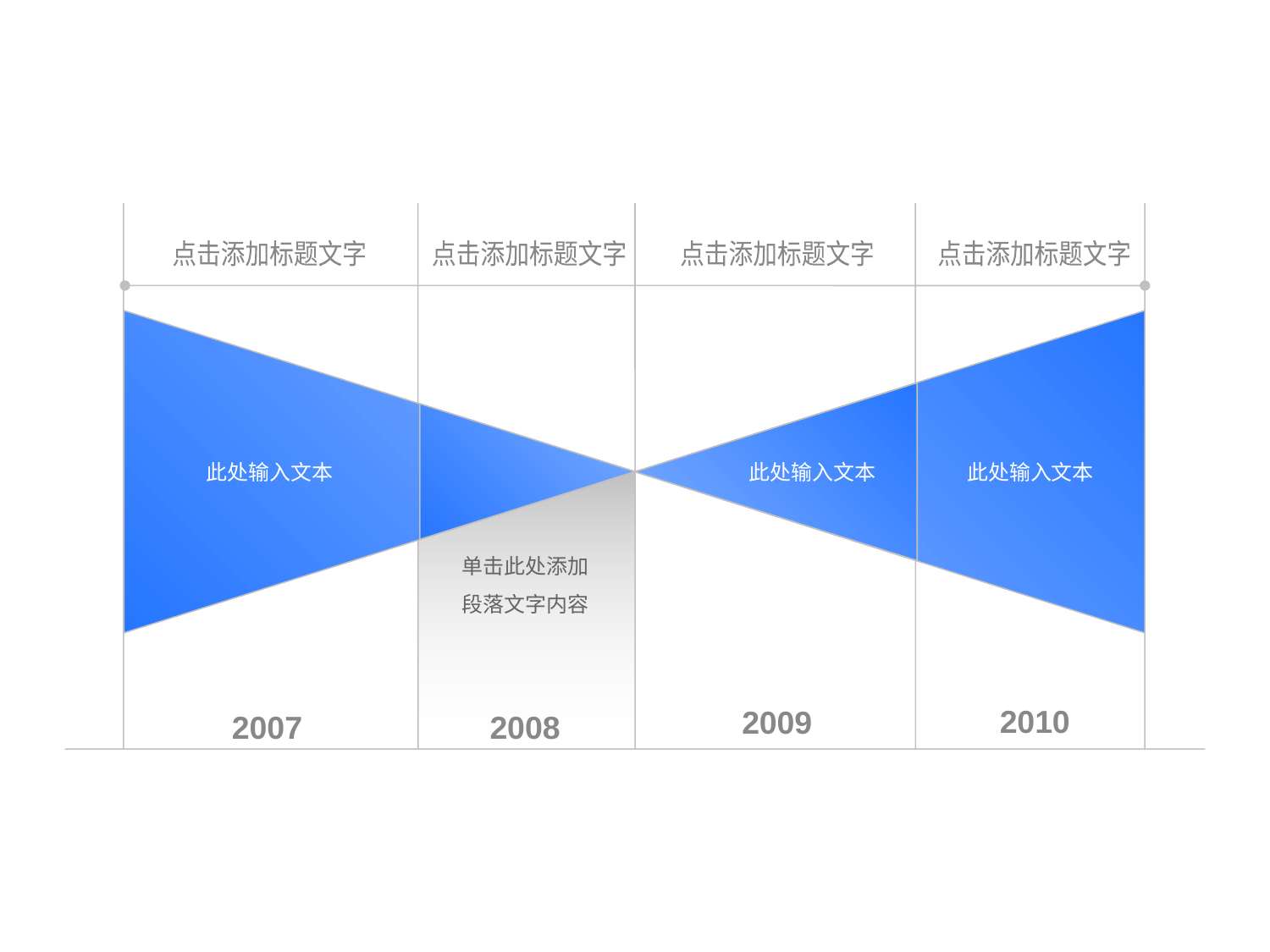

点击添加标题文字
点击添加标题文字
点击添加标题文字
点击添加标题文字

此处输入文本
此处输入文本
此处输入文本

单击此处添加
段落文字内容
2010
2009
2007
2008